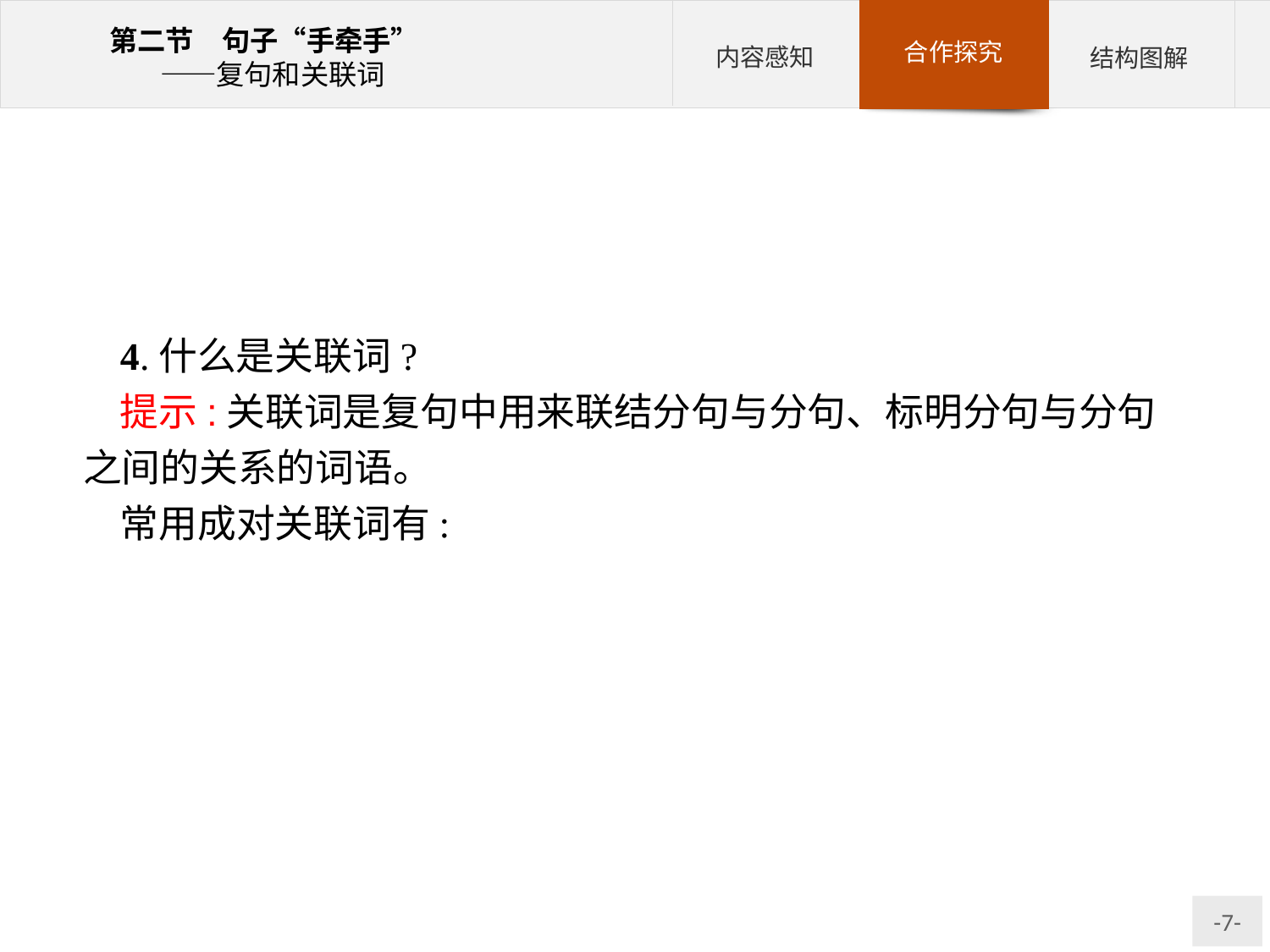

4.什么是关联词?
提示:关联词是复句中用来联结分句与分句、标明分句与分句之间的关系的词语。
常用成对关联词有: